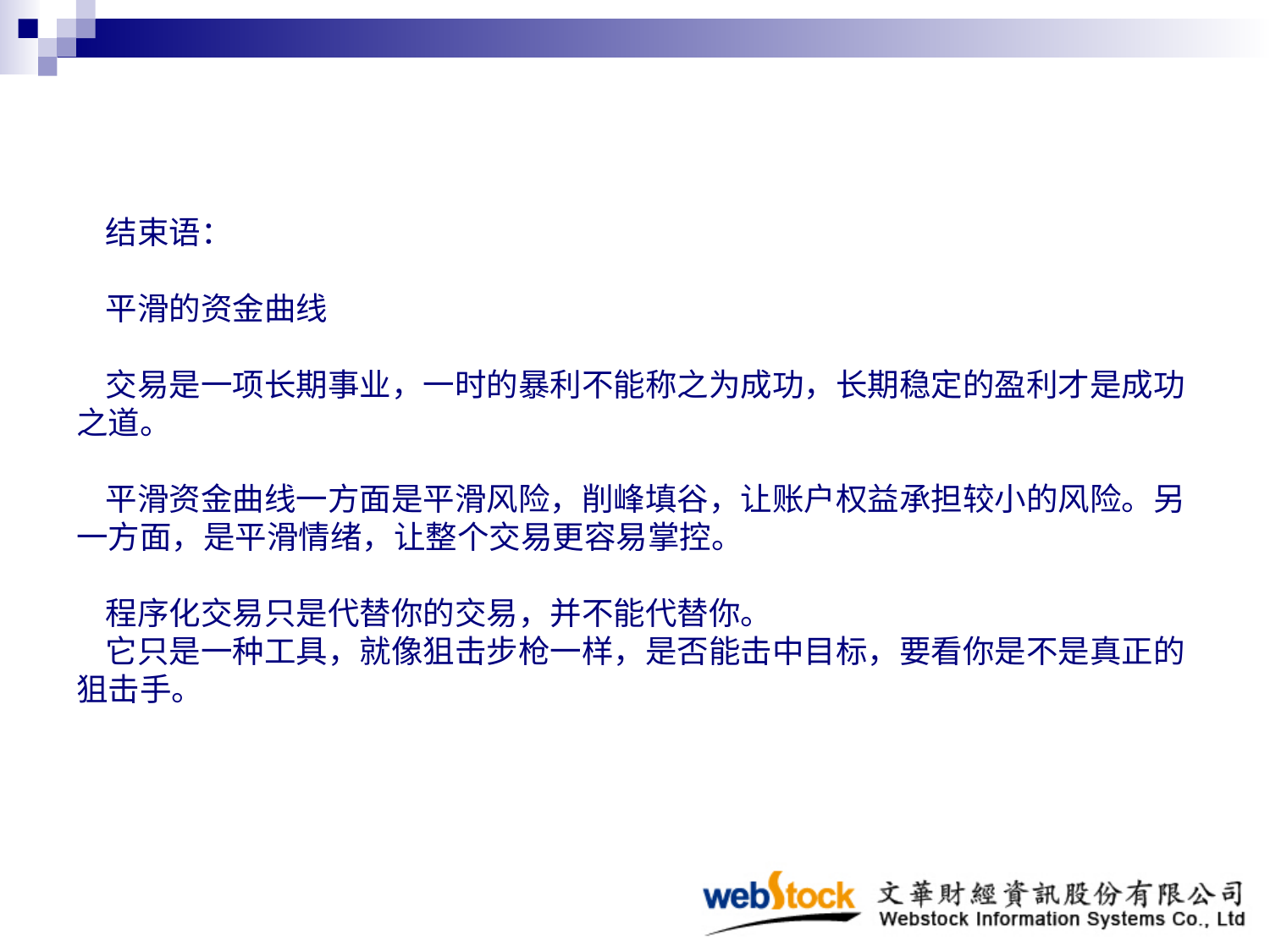

结束语：

   平滑的资金曲线

   交易是一项长期事业，一时的暴利不能称之为成功，长期稳定的盈利才是成功之道。

   平滑资金曲线一方面是平滑风险，削峰填谷，让账户权益承担较小的风险。另一方面，是平滑情绪，让整个交易更容易掌控。

   程序化交易只是代替你的交易，并不能代替你。
   它只是一种工具，就像狙击步枪一样，是否能击中目标，要看你是不是真正的狙击手。